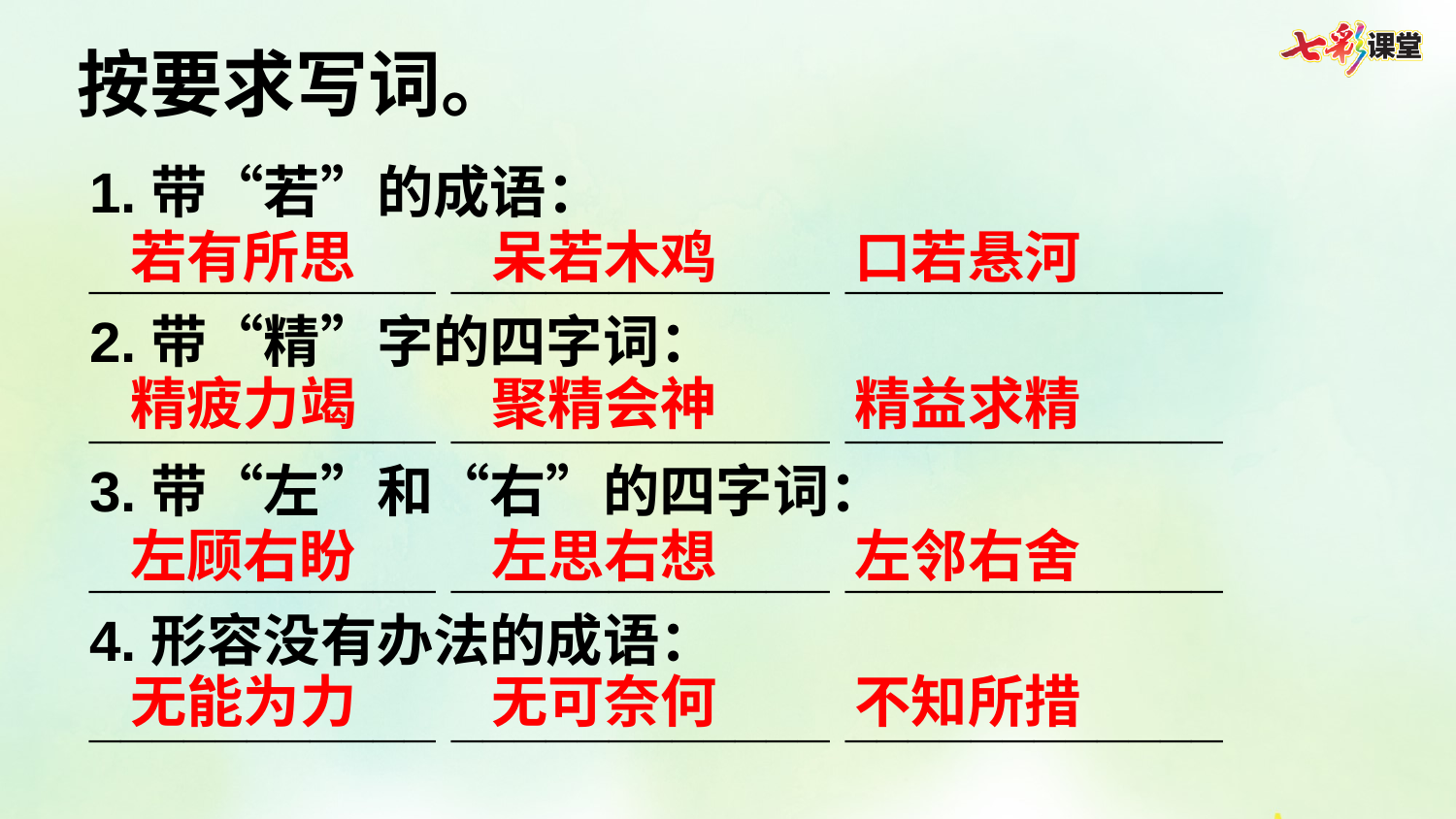

按要求写词。
1.带“若”的成语：
___________ ____________ ____________
2.带“精”字的四字词：
___________ ____________ ____________
3.带“左”和“右”的四字词：
___________ ____________ ____________
4.形容没有办法的成语：
___________ ____________ ____________
若有所思
呆若木鸡
口若悬河
精疲力竭
聚精会神
精益求精
左顾右盼
左思右想
左邻右舍
无能为力
无可奈何
不知所措